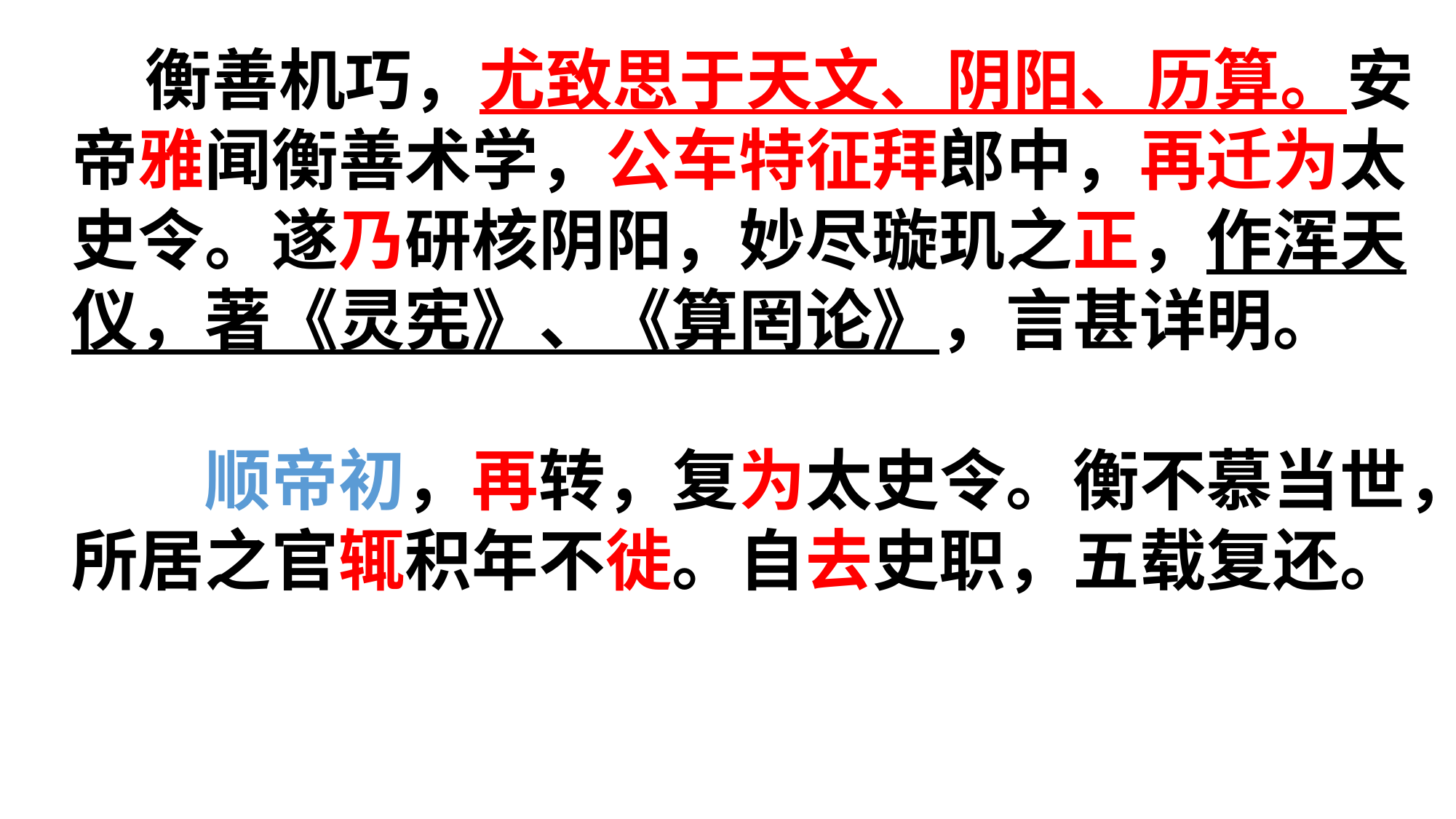

衡善机巧，尤致思于天文、阴阳、历算。安帝雅闻衡善术学，公车特征拜郎中，再迁为太史令。遂乃研核阴阳，妙尽璇玑之正，作浑天仪，著《灵宪》、《算罔论》，言甚详明。

　　顺帝初，再转，复为太史令。衡不慕当世，所居之官辄积年不徙。自去史职，五载复还。